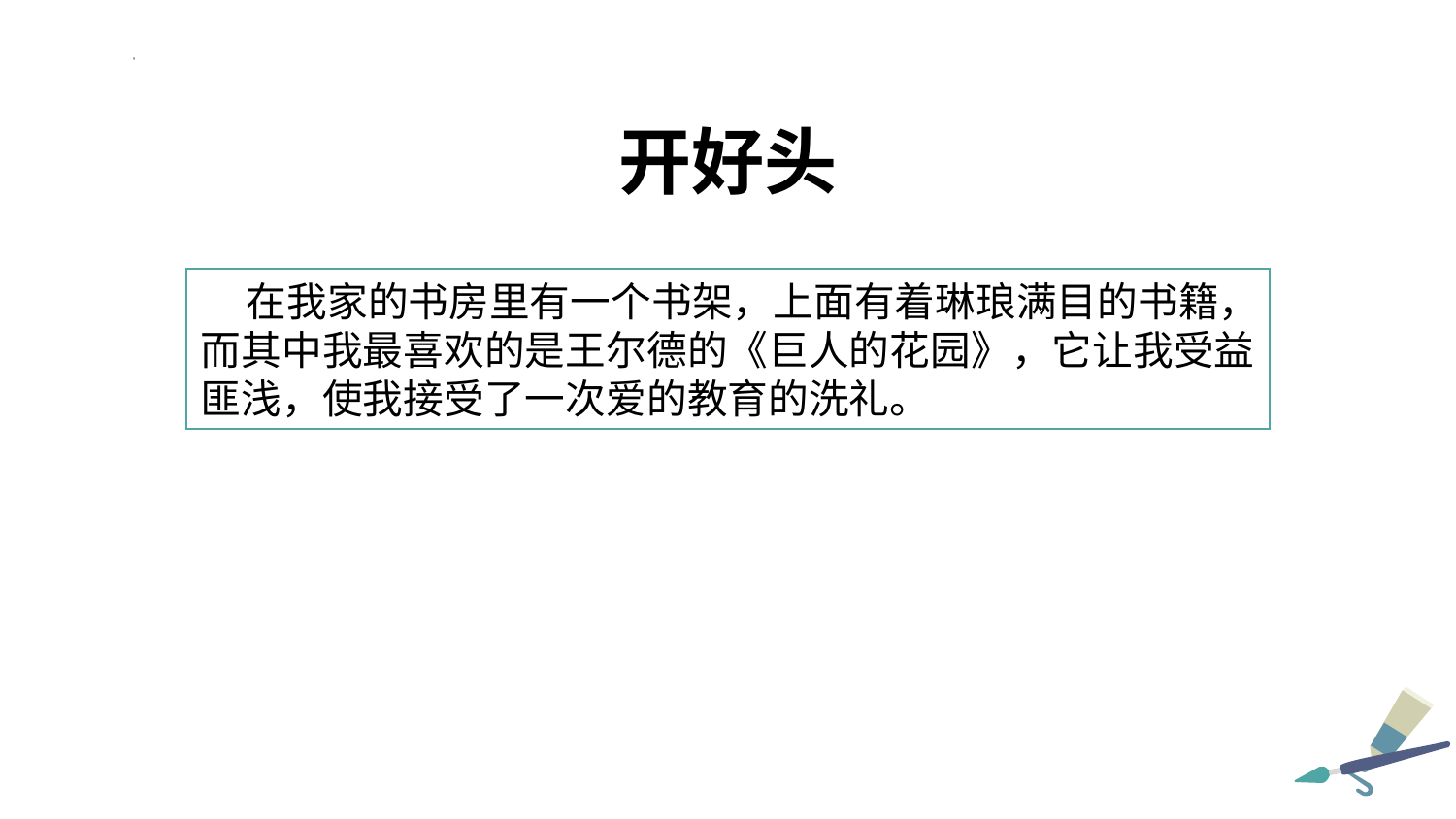

开好头
    在我家的书房里有一个书架，上面有着琳琅满目的书籍，而其中我最喜欢的是王尔德的《巨人的花园》，它让我受益匪浅，使我接受了一次爱的教育的洗礼。